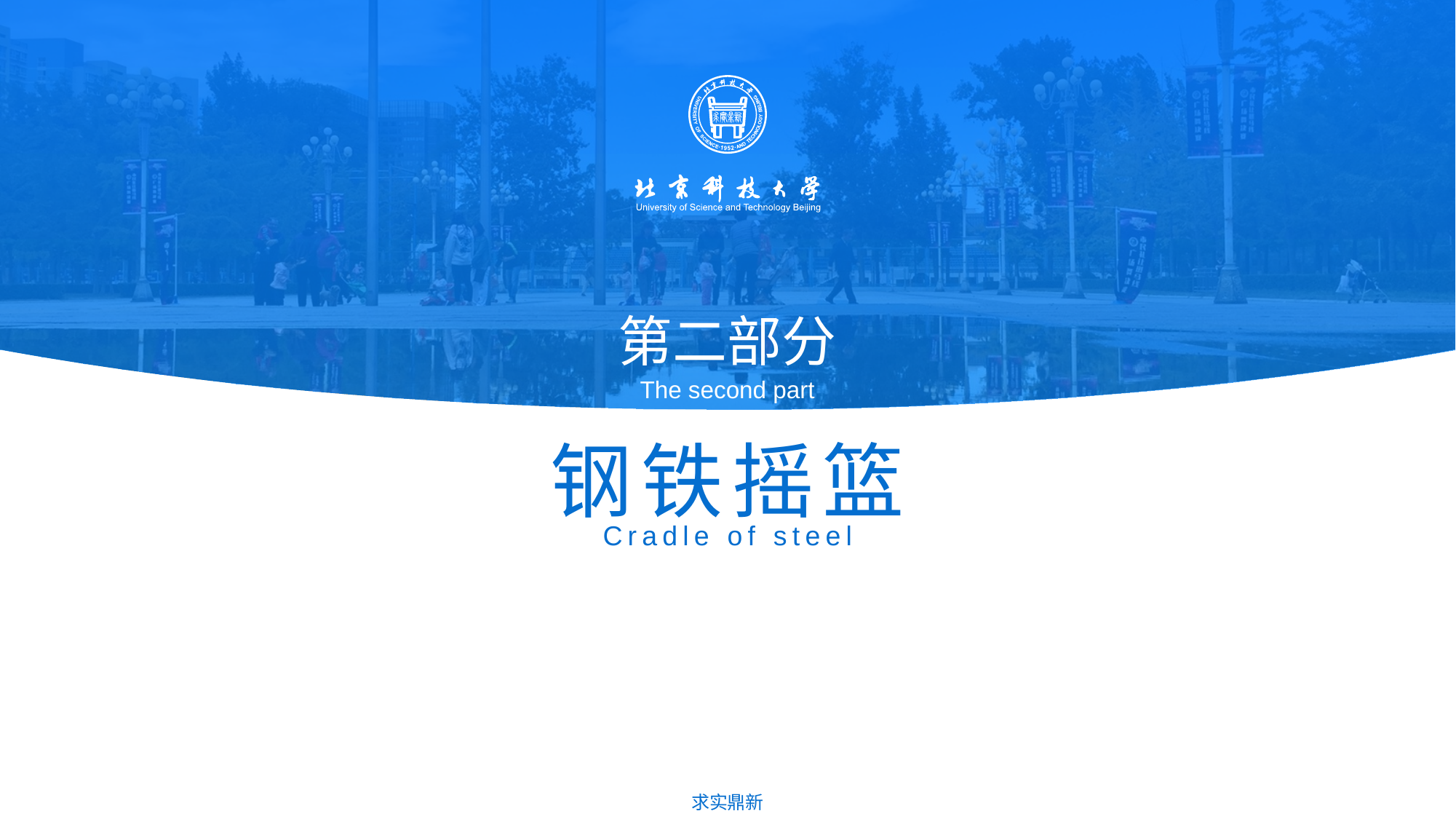

第二部分
The second part
钢铁摇篮
Cradle of steel
求实鼎新